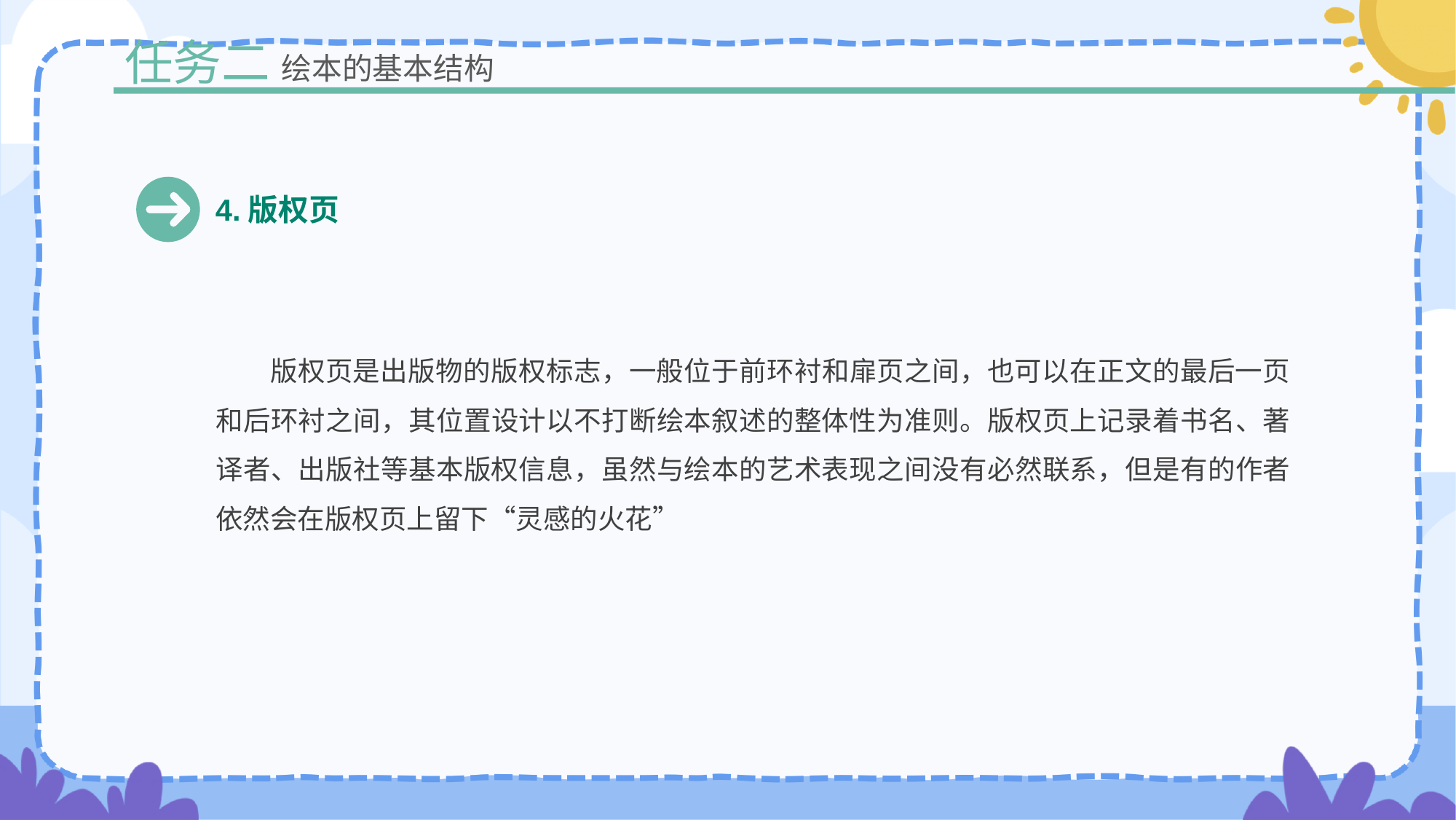

任务二
绘本的基本结构

4.版权页
版权页是出版物的版权标志，一般位于前环衬和扉页之间，也可以在正文的最后一页和后环衬之间，其位置设计以不打断绘本叙述的整体性为准则。版权页上记录着书名、著译者、出版社等基本版权信息，虽然与绘本的艺术表现之间没有必然联系，但是有的作者依然会在版权页上留下“灵感的火花”